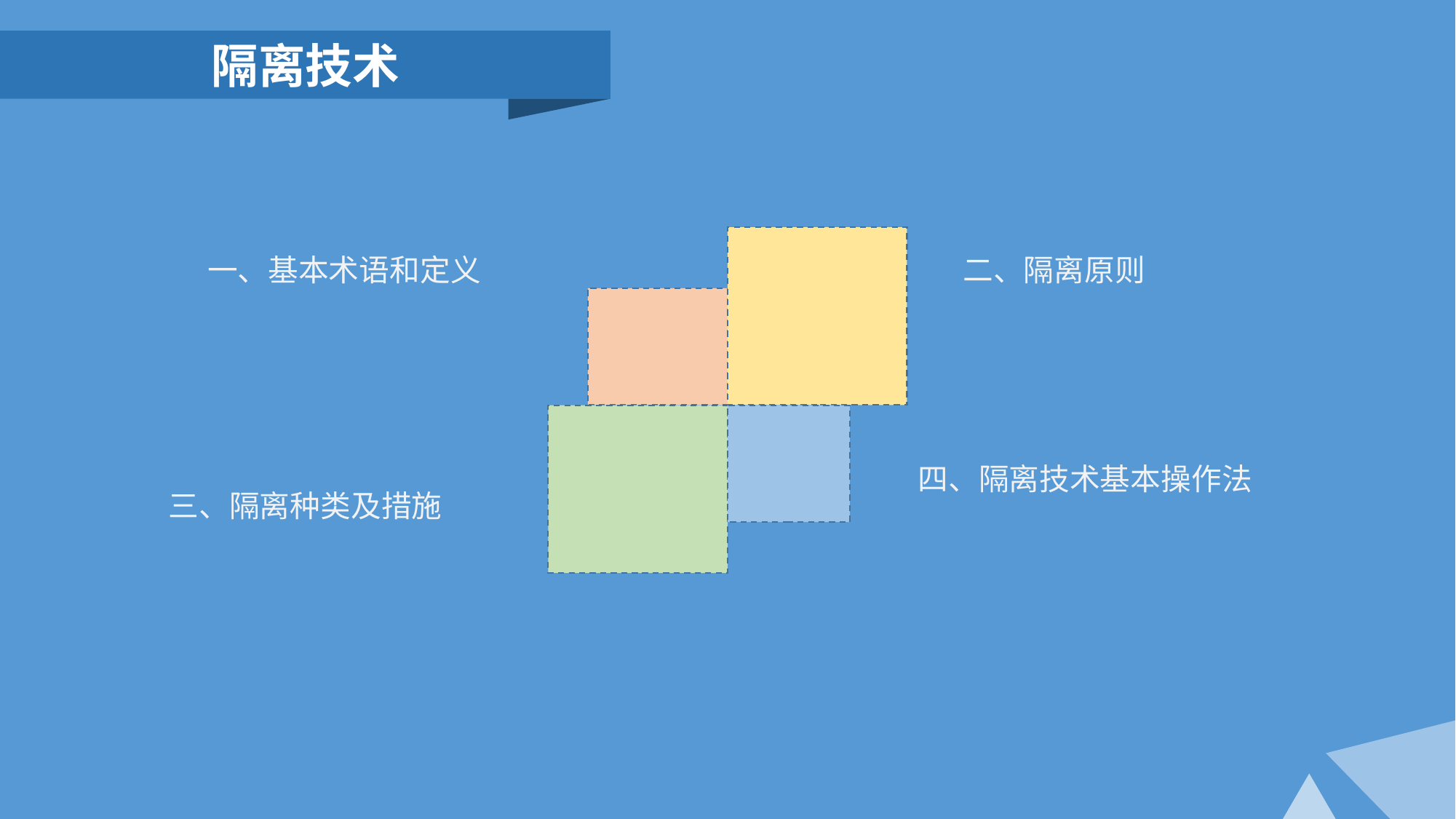

隔离技术

一、基本术语和定义
二、隔离原则

四、隔离技术基本操作法
三、隔离种类及措施